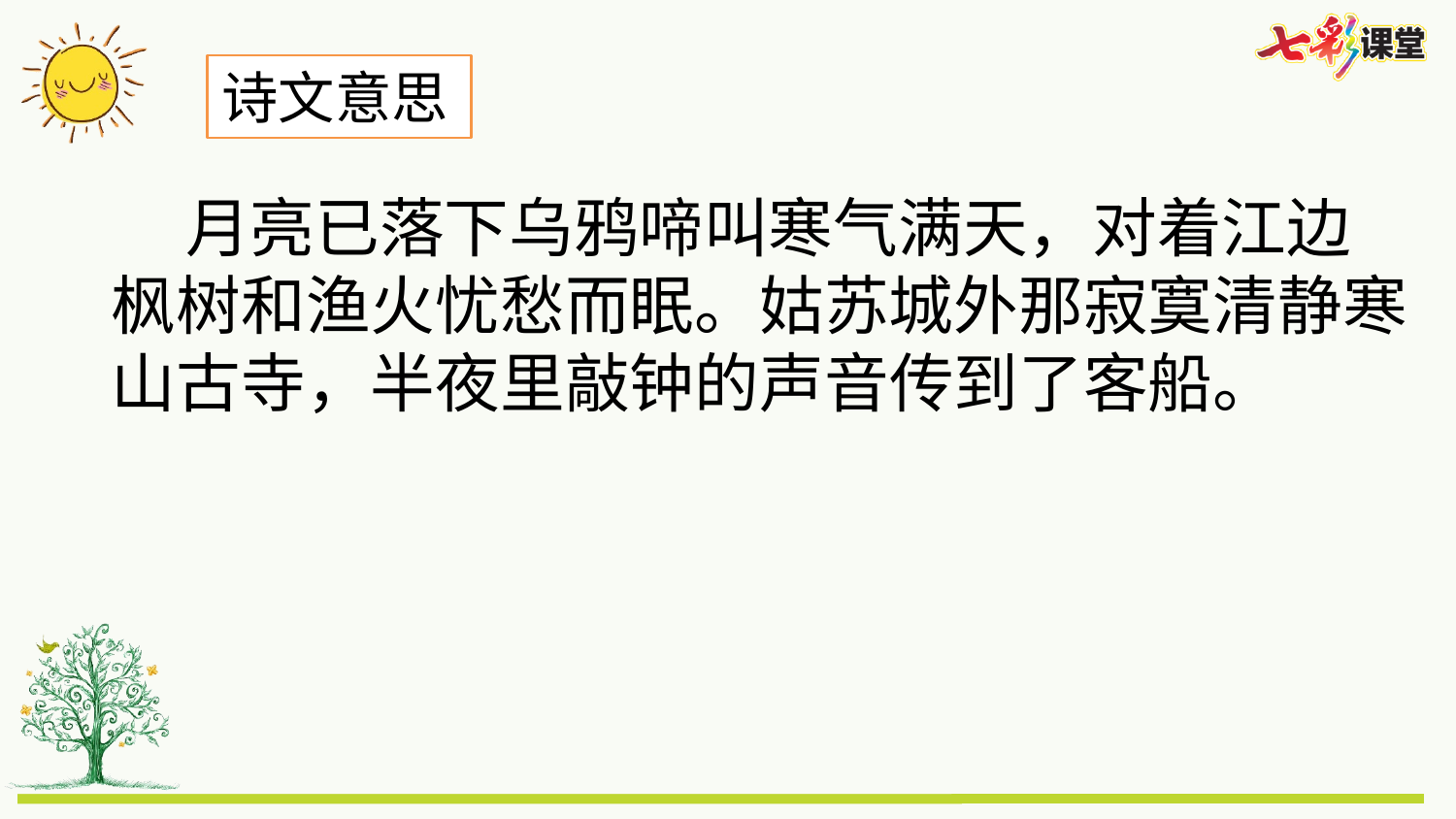

诗文意思
    月亮已落下乌鸦啼叫寒气满天，对着江边枫树和渔火忧愁而眠。姑苏城外那寂寞清静寒山古寺，半夜里敲钟的声音传到了客船。